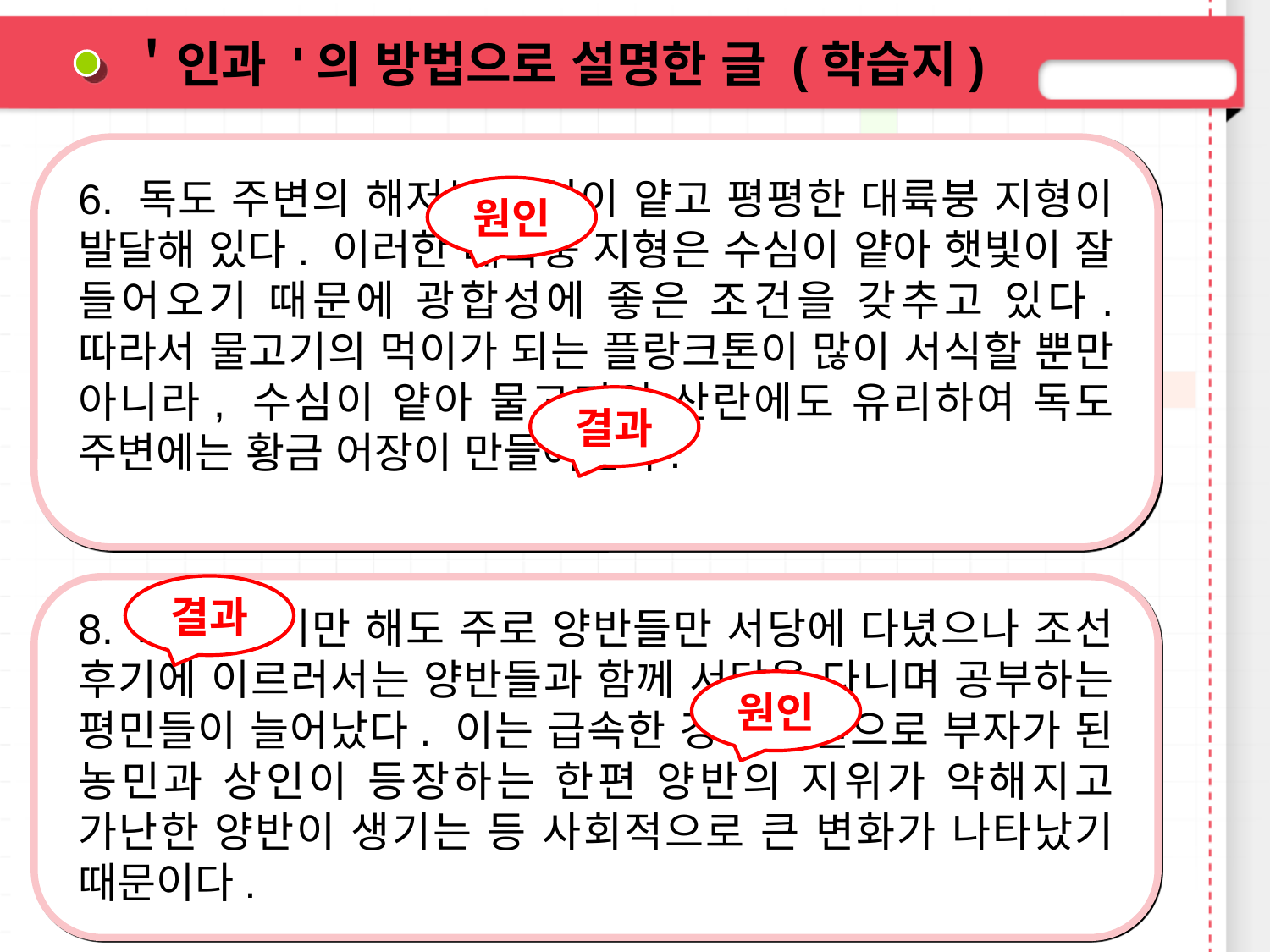

＇인과 '의 방법으로 설명한 글 (학습지)

6. 독도 주변의 해저는 수심이 얕고 평평한 대륙붕 지형이 발달해 있다. 이러한 대륙붕 지형은 수심이 얕아 햇빛이 잘 들어오기 때문에 광합성에 좋은 조건을 갖추고 있다. 따라서 물고기의 먹이가 되는 플랑크톤이 많이 서식할 뿐만 아니라, 수심이 얕아 물고기의 산란에도 유리하여 독도 주변에는 황금 어장이 만들어진다.
원인
결과
결과

8. 조선 전기만 해도 주로 양반들만 서당에 다녔으나 조선 후기에 이르러서는 양반들과 함께 서당을 다니며 공부하는 평민들이 늘어났다. 이는 급속한 경제 발전으로 부자가 된 농민과 상인이 등장하는 한편 양반의 지위가 약해지고 가난한 양반이 생기는 등 사회적으로 큰 변화가 나타났기 때문이다.
원인